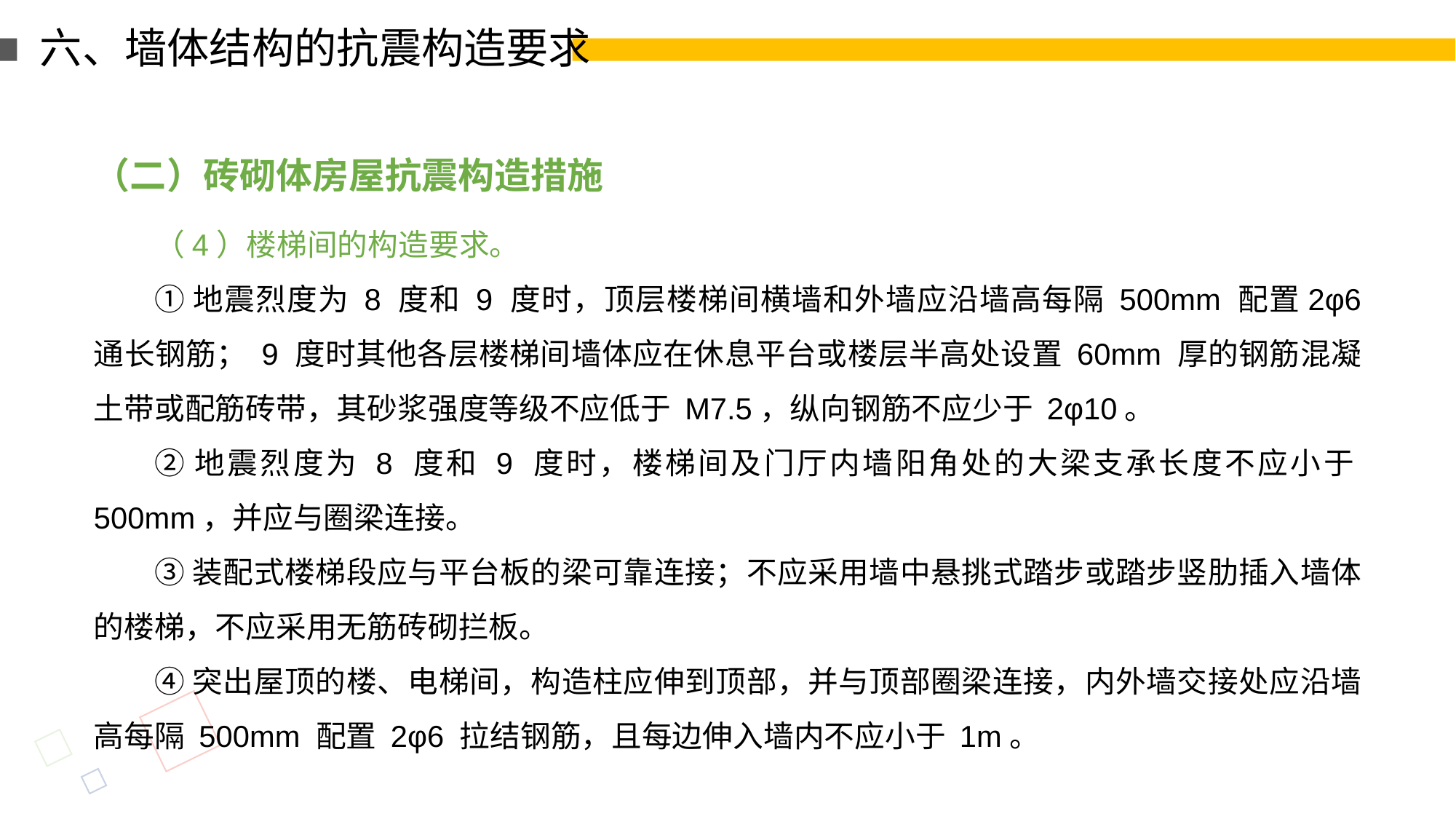

六、墙体结构的抗震构造要求
（二）砖砌体房屋抗震构造措施
（4）楼梯间的构造要求。
①地震烈度为 8 度和 9 度时，顶层楼梯间横墙和外墙应沿墙高每隔 500mm 配置2φ6 通长钢筋； 9 度时其他各层楼梯间墙体应在休息平台或楼层半高处设置 60mm 厚的钢筋混凝土带或配筋砖带，其砂浆强度等级不应低于 M7.5，纵向钢筋不应少于 2φ10。
②地震烈度为 8 度和 9 度时，楼梯间及门厅内墙阳角处的大梁支承长度不应小于500mm，并应与圈梁连接。
③装配式楼梯段应与平台板的梁可靠连接；不应采用墙中悬挑式踏步或踏步竖肋插入墙体的楼梯，不应采用无筋砖砌拦板。
④突出屋顶的楼、电梯间，构造柱应伸到顶部，并与顶部圈梁连接，内外墙交接处应沿墙高每隔 500mm 配置 2φ6 拉结钢筋，且每边伸入墙内不应小于 1m。